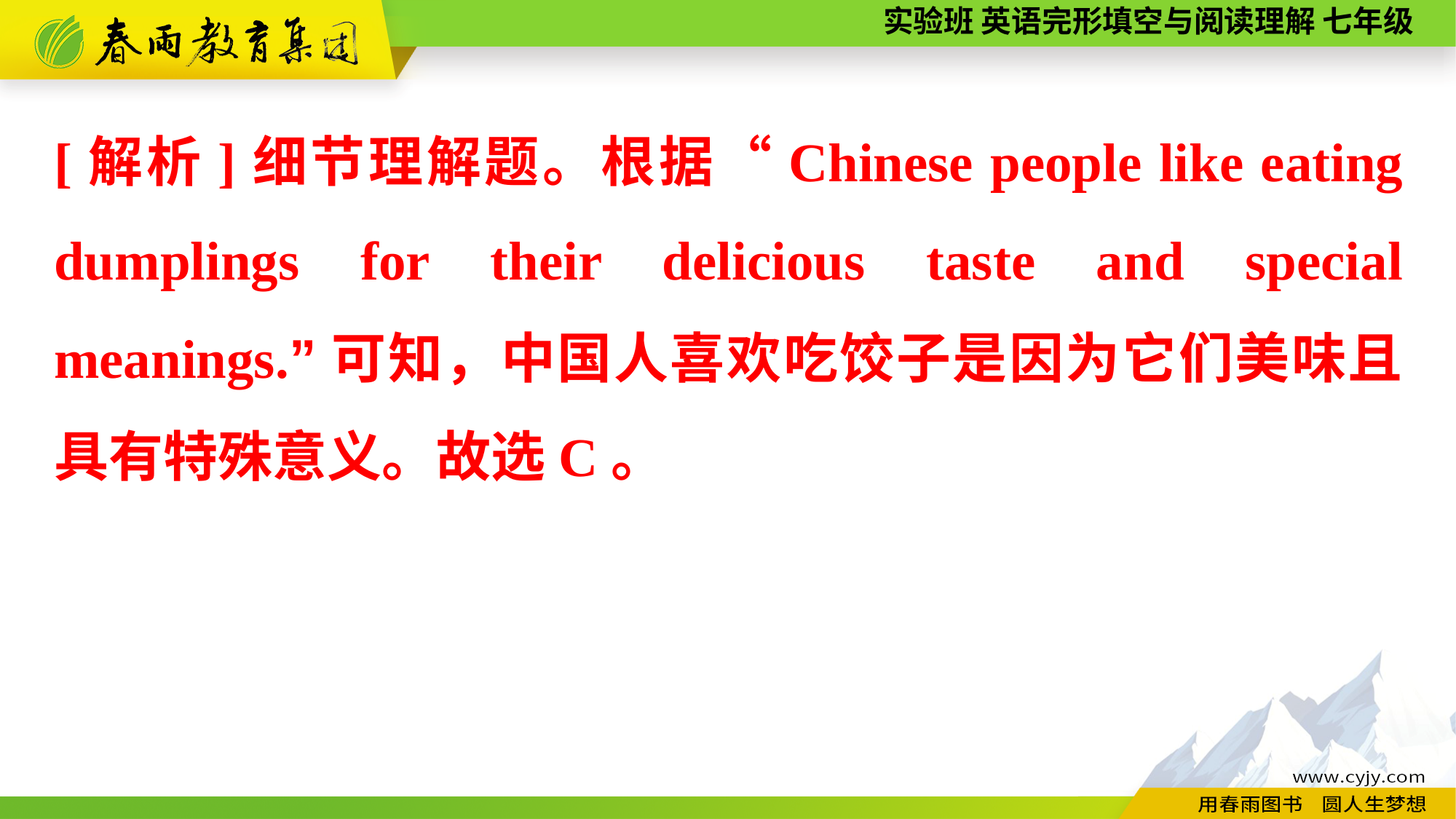

[解析]细节理解题。根据“Chinese people like eating dumplings for their delicious taste and special meanings.”可知，中国人喜欢吃饺子是因为它们美味且具有特殊意义。故选C。